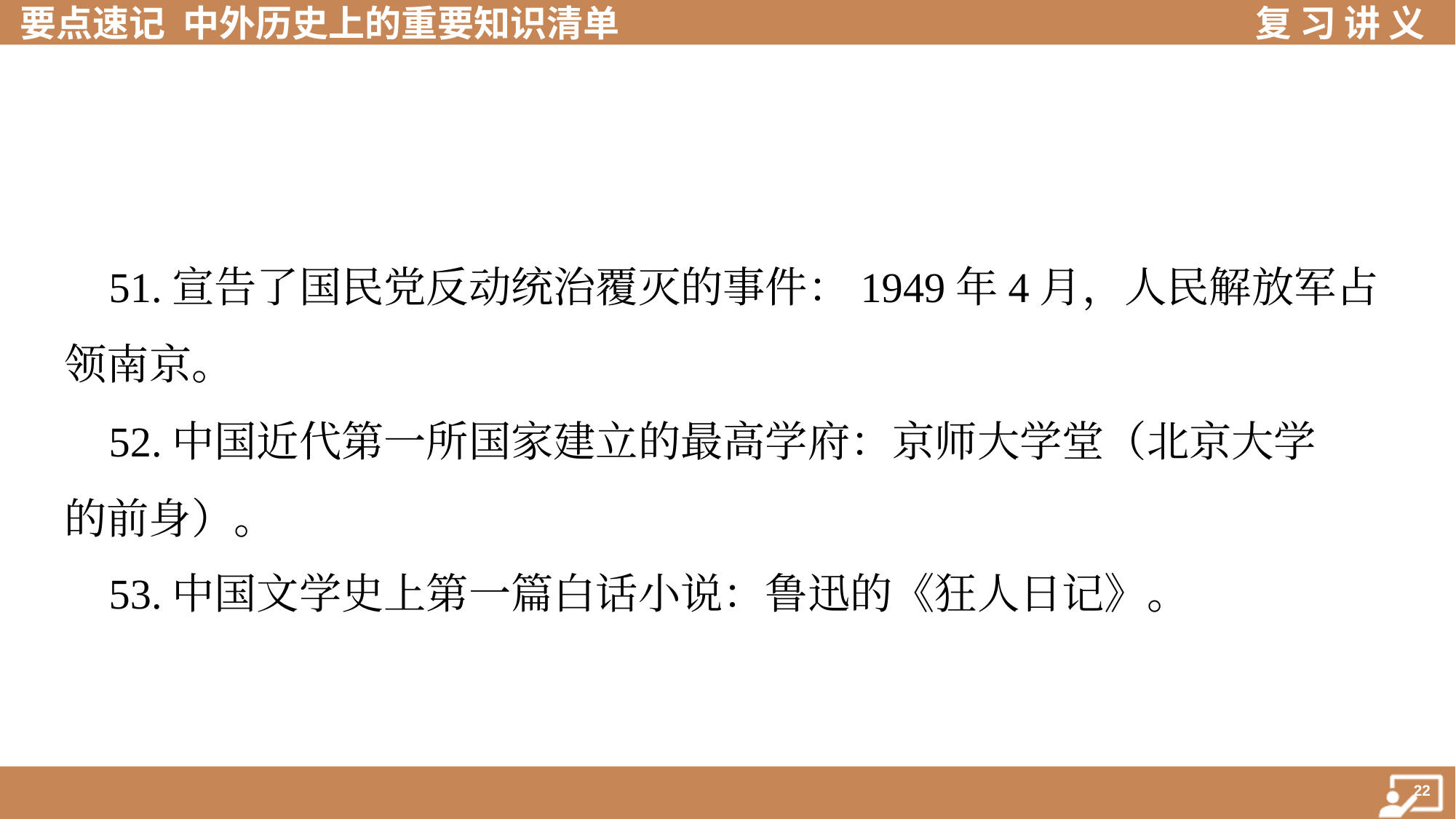

51.宣告了国民党反动统治覆灭的事件：1949年4月，人民解放军占
领南京。
    52.中国近代第一所国家建立的最高学府：京师大学堂（北京大学
的前身）。
    53.中国文学史上第一篇白话小说：鲁迅的《狂人日记》。